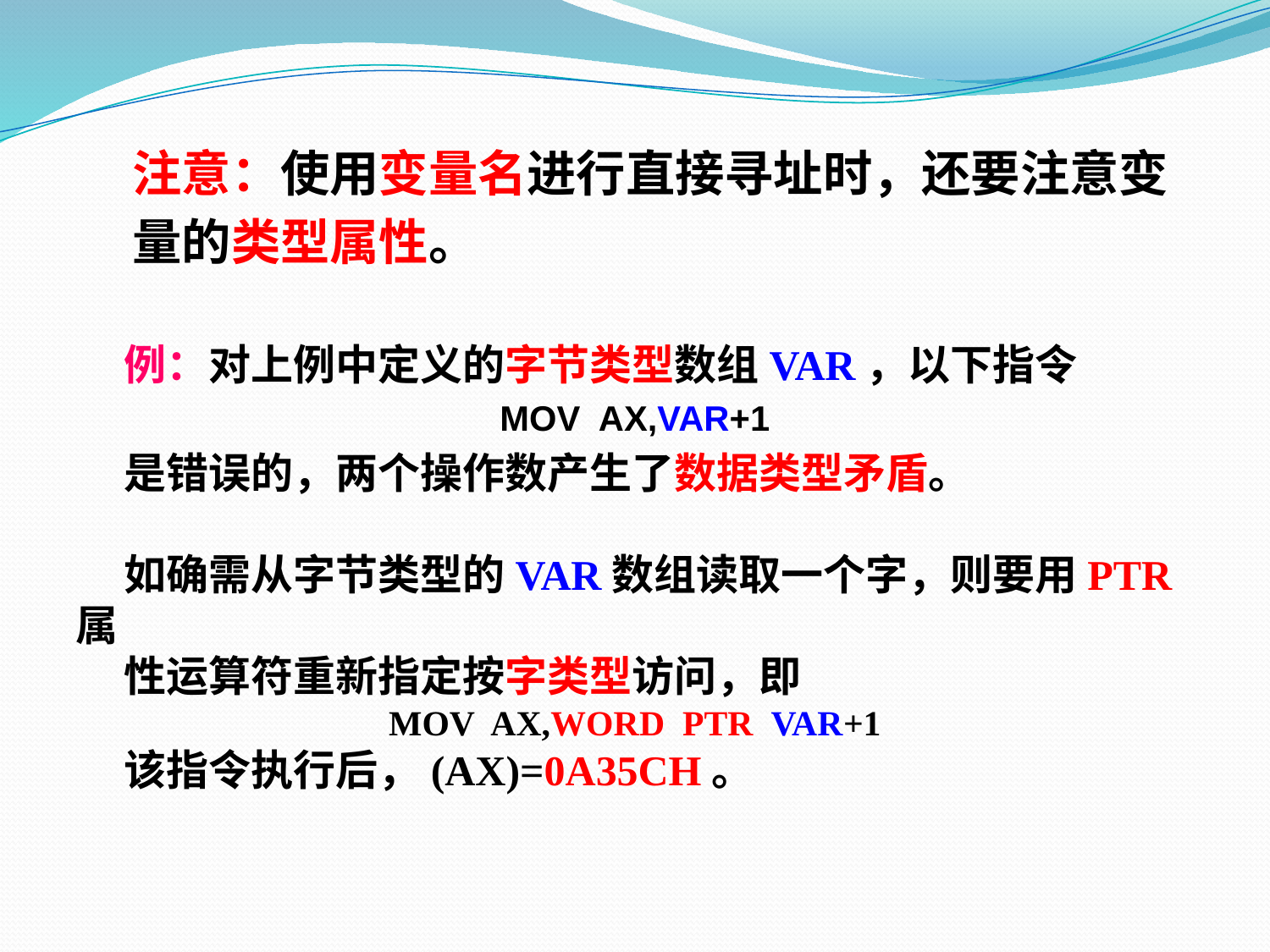

注意：使用变量名进行直接寻址时，还要注意变
    量的类型属性。

    例：对上例中定义的字节类型数组VAR，以下指令
MOV  AX,VAR+1
    是错误的，两个操作数产生了数据类型矛盾。

    如确需从字节类型的VAR数组读取一个字，则要用PTR属
    性运算符重新指定按字类型访问，即
MOV  AX,WORD  PTR  VAR+1
    该指令执行后，(AX)=0A35CH。